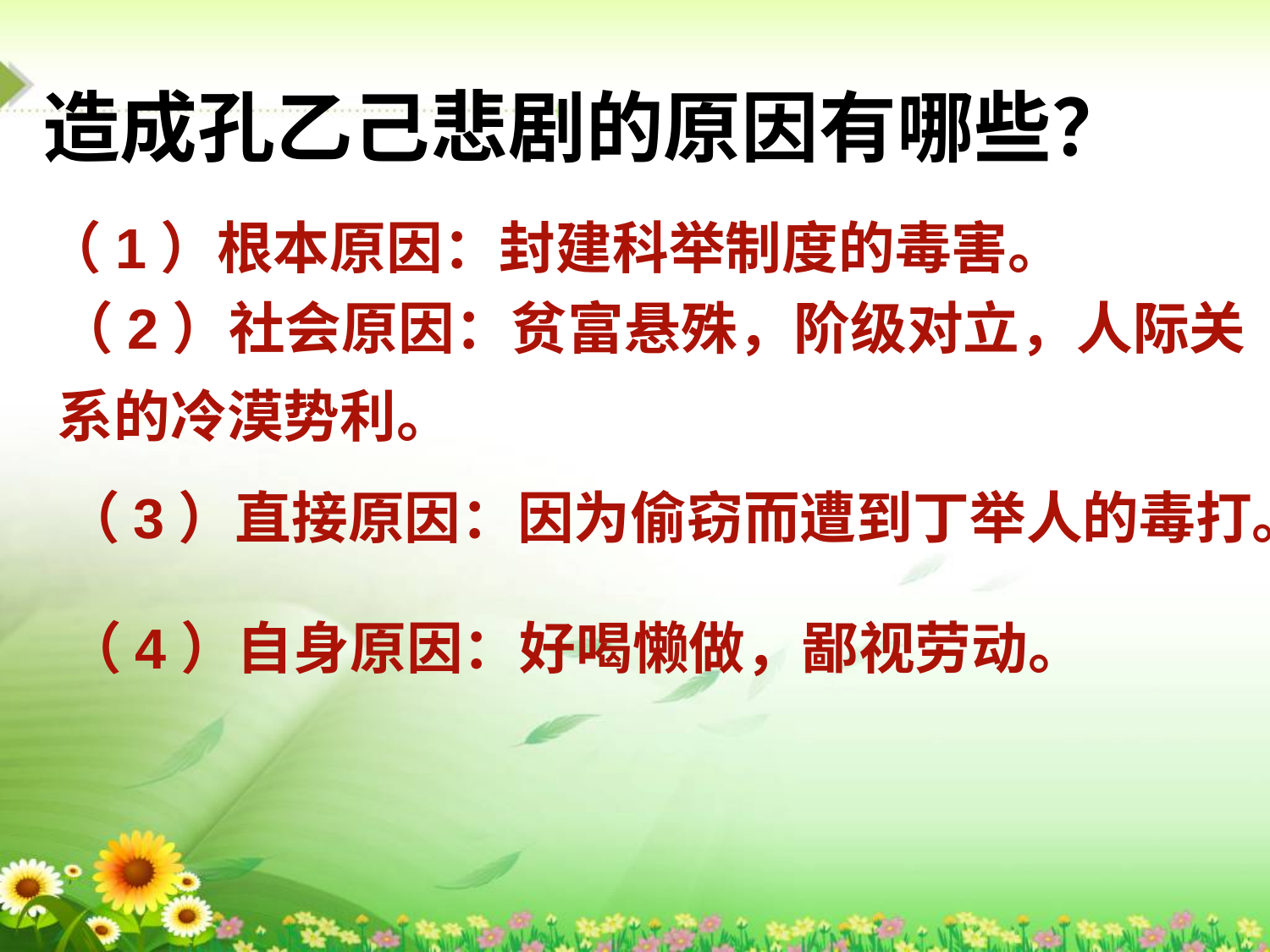

造成孔乙己悲剧的原因有哪些？
（1）根本原因：封建科举制度的毒害。
（2）社会原因：贫富悬殊，阶级对立，人际关系的冷漠势利。
（3）直接原因：因为偷窃而遭到丁举人的毒打。
（4）自身原因：好喝懒做，鄙视劳动。